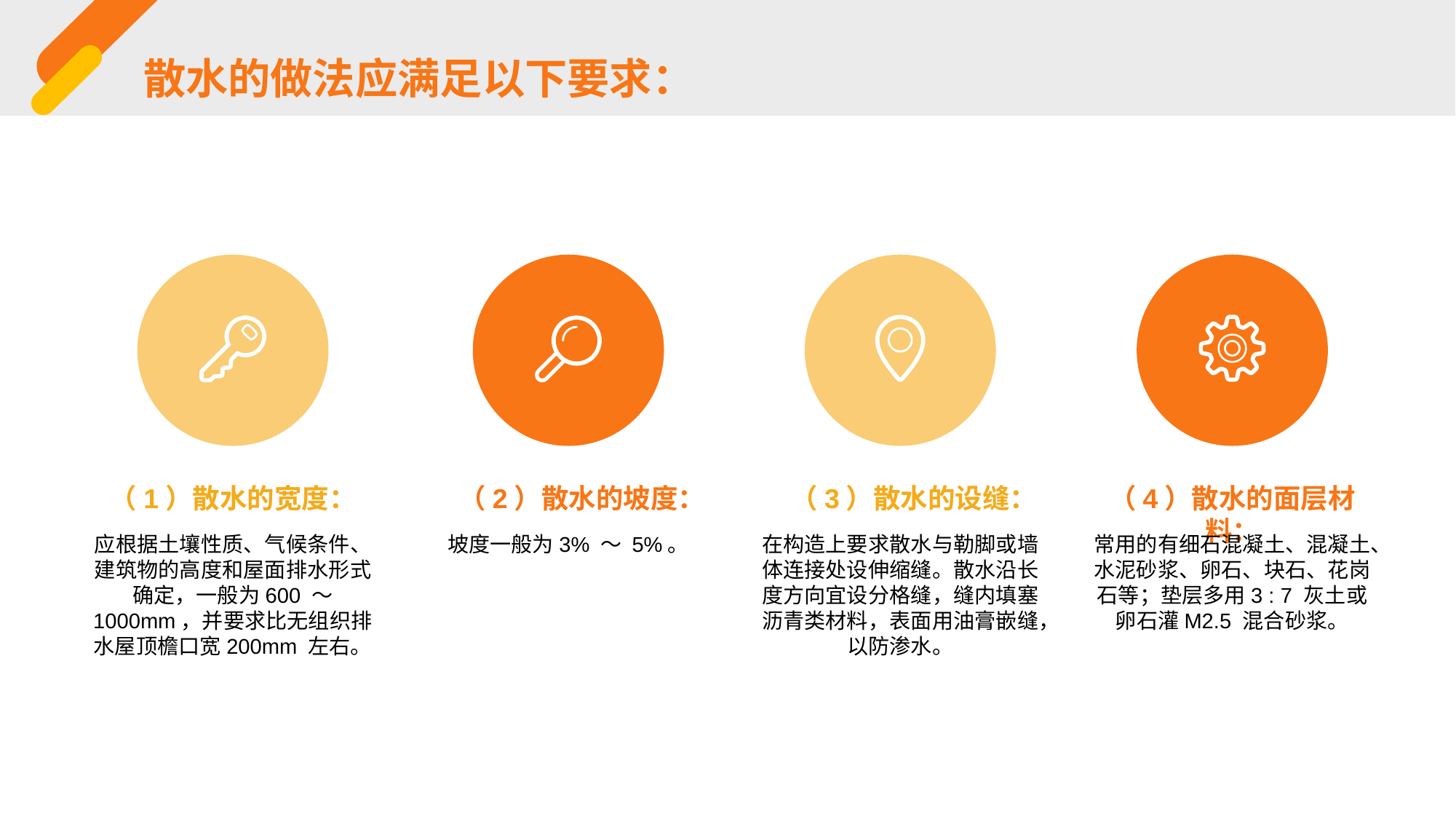

散水的做法应满足以下要求：

（1）散水的宽度：
应根据土壤性质、气候条件、建筑物的高度和屋面排水形式确定，一般为600 ～ 1000mm，并要求比无组织排水屋顶檐口宽200mm 左右。

（2）散水的坡度：
坡度一般为3% ～ 5%。

（3）散水的设缝：
在构造上要求散水与勒脚或墙体连接处设伸缩缝。散水沿长度方向宜设分格缝，缝内填塞沥青类材料，表面用油膏嵌缝，以防渗水。

（4）散水的面层材料：
常用的有细石混凝土、混凝土、水泥砂浆、卵石、块石、花岗石等；垫层多用3 : 7 灰土或卵石灌M2.5 混合砂浆。